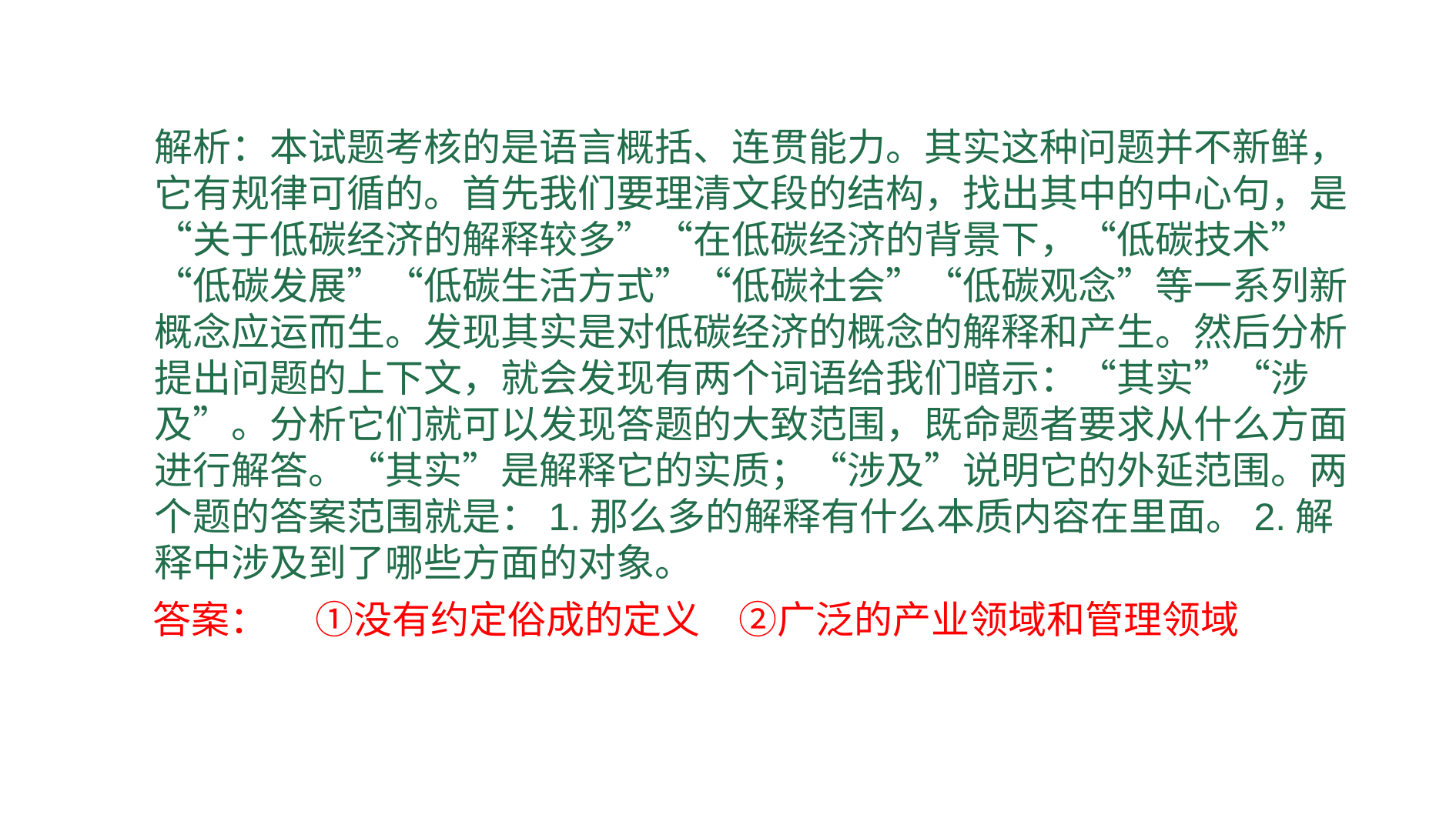

解析：本试题考核的是语言概括、连贯能力。其实这种问题并不新鲜，它有规律可循的。首先我们要理清文段的结构，找出其中的中心句，是“关于低碳经济的解释较多”“在低碳经济的背景下，“低碳技术”“低碳发展”“低碳生活方式”“低碳社会”“低碳观念”等一系列新概念应运而生。发现其实是对低碳经济的概念的解释和产生。然后分析提出问题的上下文，就会发现有两个词语给我们暗示：“其实”“涉及”。分析它们就可以发现答题的大致范围，既命题者要求从什么方面进行解答。“其实”是解释它的实质；“涉及”说明它的外延范围。两个题的答案范围就是：1.那么多的解释有什么本质内容在里面。2.解释中涉及到了哪些方面的对象。
答案： 　①没有约定俗成的定义　②广泛的产业领域和管理领域